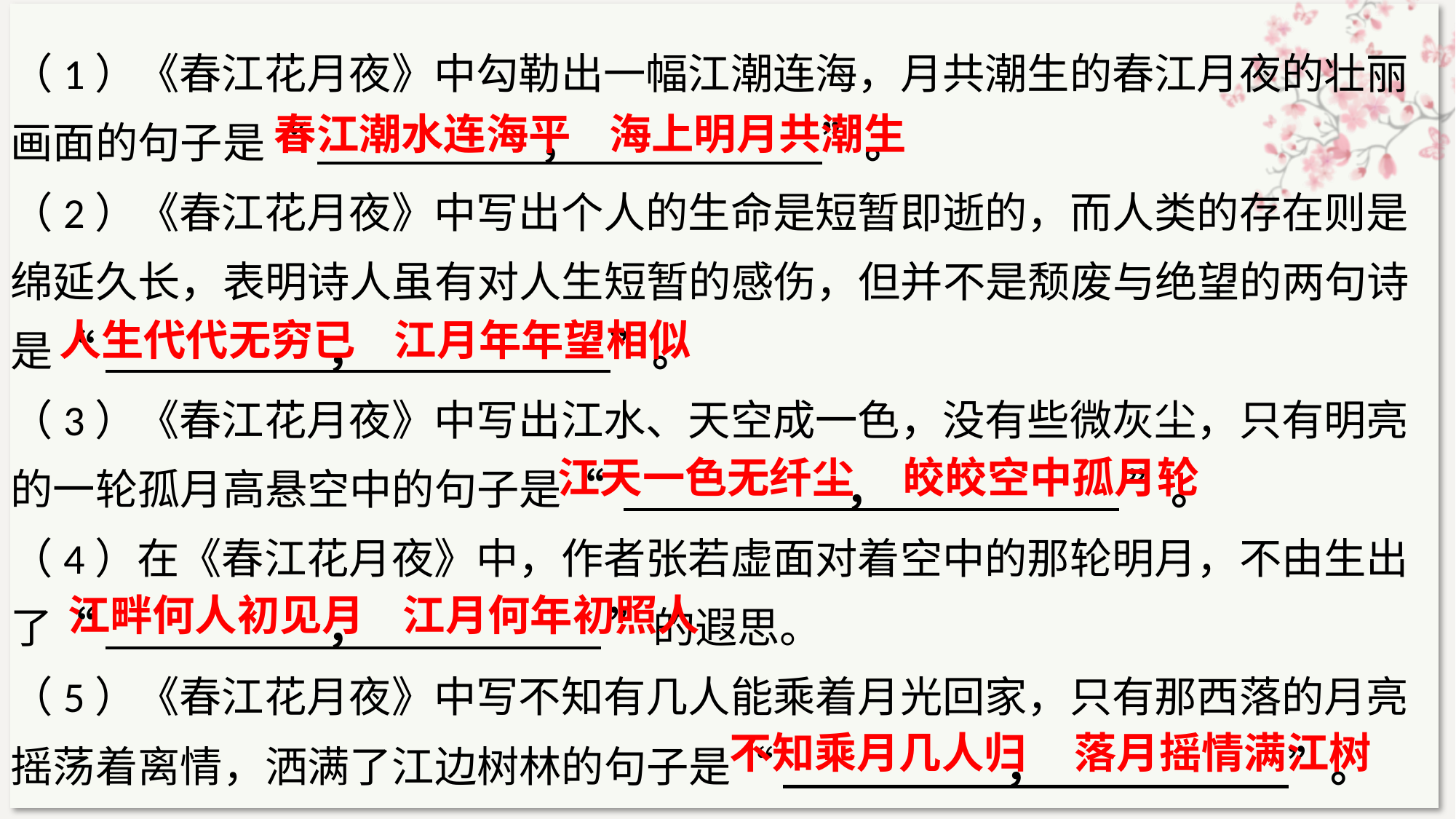

（1）《春江花月夜》中勾勒出一幅江潮连海，月共潮生的春江月夜的壮丽画面的句子是“                        ，                         ”。
（2）《春江花月夜》中写出个人的生命是短暂即逝的，而人类的存在则是绵延久长，表明诗人虽有对人生短暂的感伤，但并不是颓废与绝望的两句诗是“                        ，                         ”。
（3）《春江花月夜》中写出江水、天空成一色，没有些微灰尘，只有明亮的一轮孤月高悬空中的句子是“                         ，                         ”。
（4）在《春江花月夜》中，作者张若虚面对着空中的那轮明月，不由生出了“                        ，                         ”的遐思。
（5）《春江花月夜》中写不知有几人能乘着月光回家，只有那西落的月亮摇荡着离情，洒满了江边树林的句子是“                        ，                         ”。
#
春江潮水连海平    海上明月共潮生

人生代代无穷已    江月年年望相似
江天一色无纤尘     皎皎空中孤月轮
江畔何人初见月    江月何年初照人
不知乘月几人归     落月摇情满江树